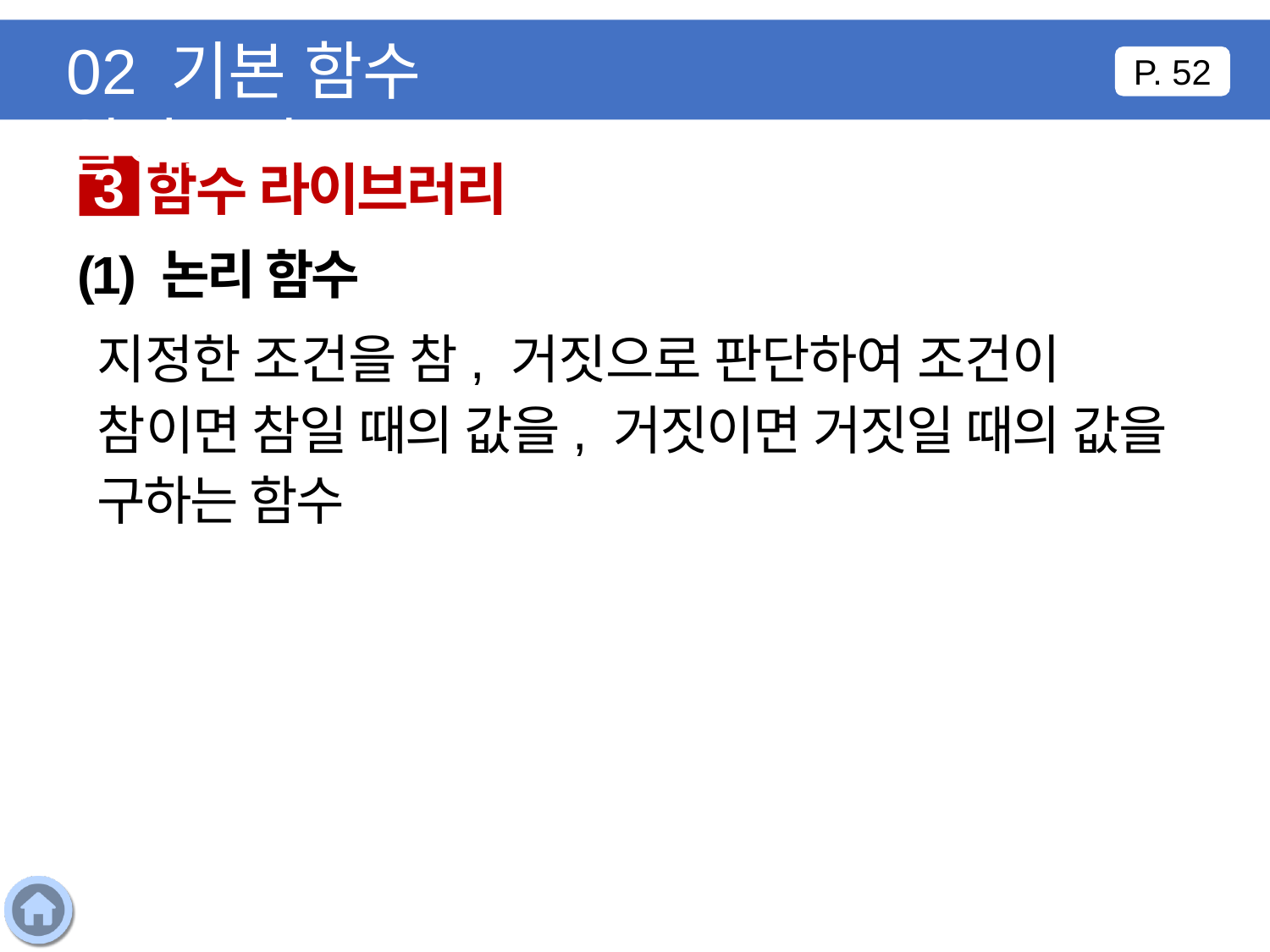

02 기본 함수 알아보기
P. 52
함수 라이브러리
3
(1) 논리 함수
지정한 조건을 참, 거짓으로 판단하여 조건이 참이면 참일 때의 값을, 거짓이면 거짓일 때의 값을 구하는 함수